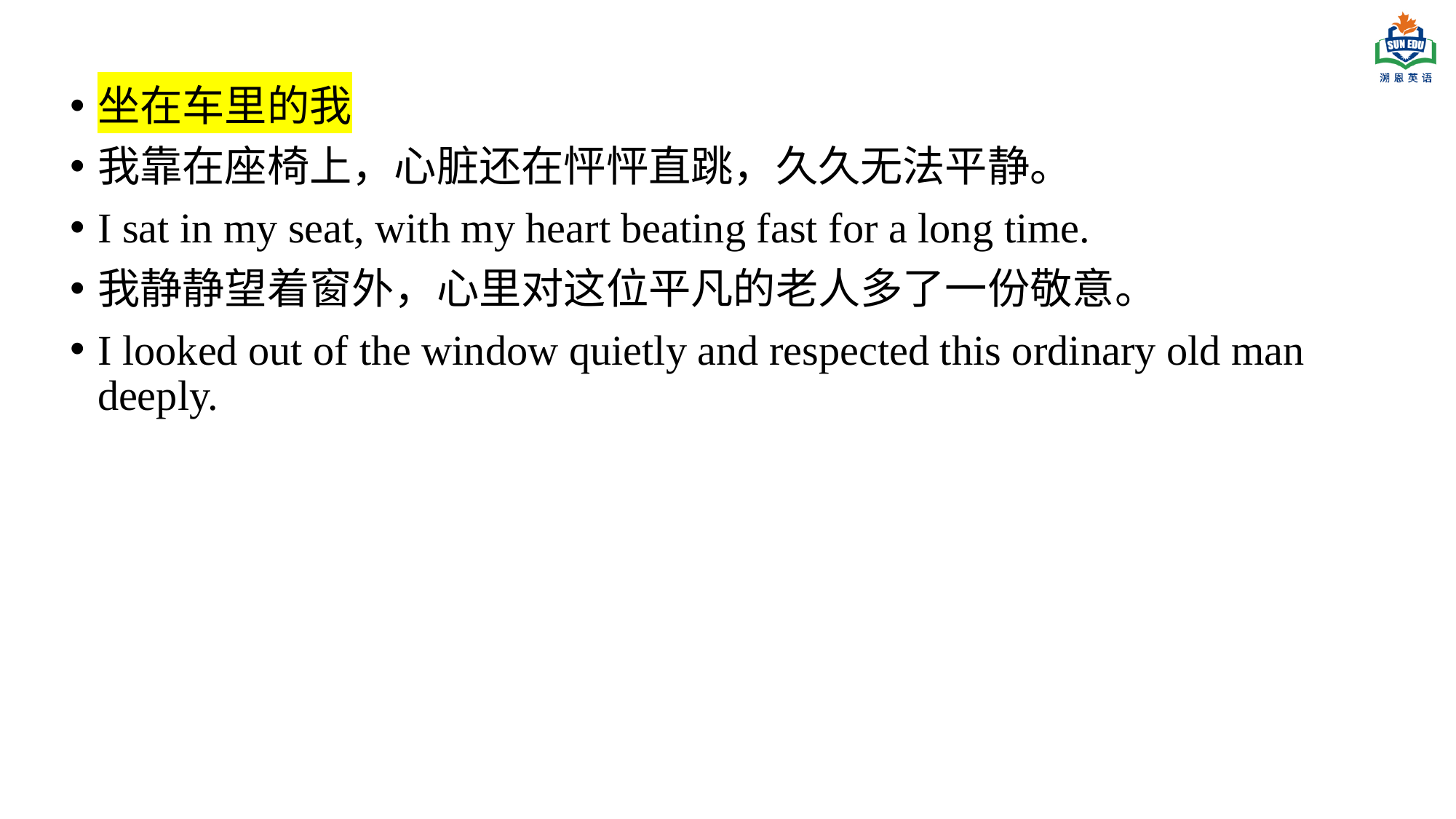

坐在车里的我
我靠在座椅上，心脏还在怦怦直跳，久久无法平静。
I sat in my seat, with my heart beating fast for a long time.
我静静望着窗外，心里对这位平凡的老人多了一份敬意。
I looked out of the window quietly and respected this ordinary old man deeply.